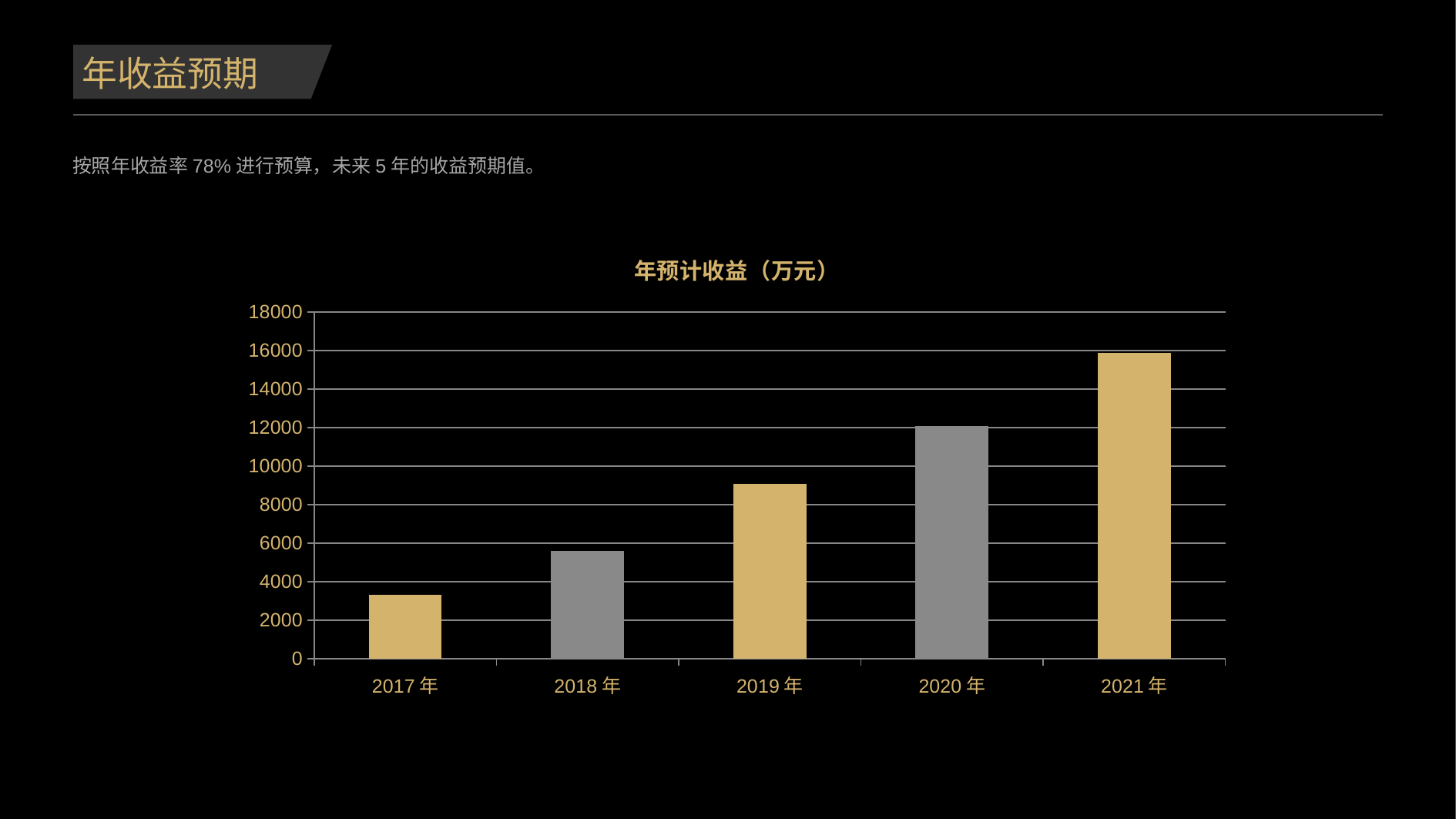

年收益预期

按照年收益率78%进行预算，未来5年的收益预期值。

### Chart: 年预计收益（万元）

| Category | 年预计收益（万元） |
|---|---|
| 2017年 | 3300.0 |
| 2018年 | 5600.0 |
| 2019年 | 9080.0 |
| 2020年 | 12090.0 |
| 2021年 | 15890.0 |